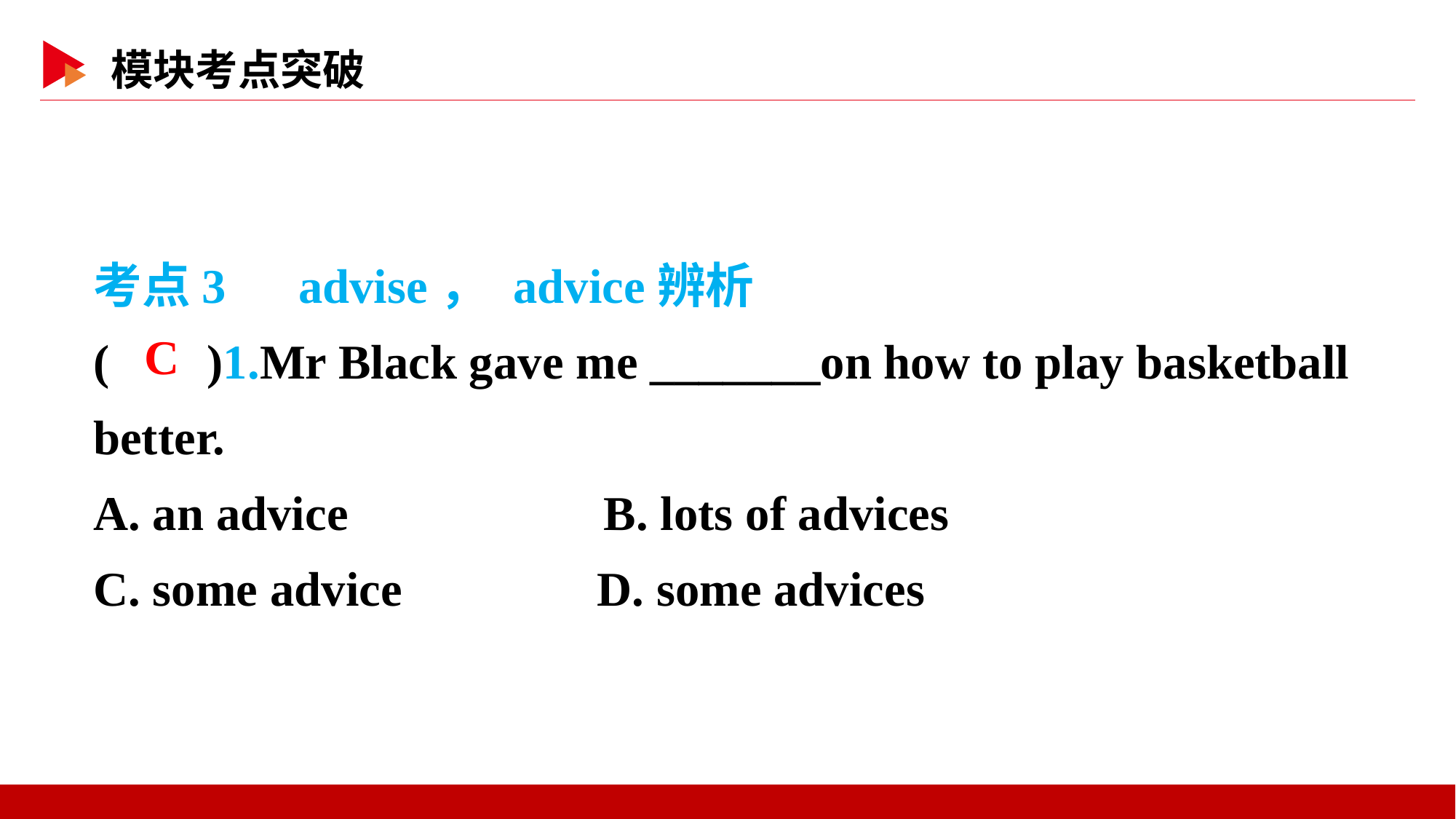

考点3　advise， advice辨析
(        )1.Mr Black gave me _______on how to play basketball better.
A. an advice                     B. lots of advices
C. some advice                D. some advices
   C